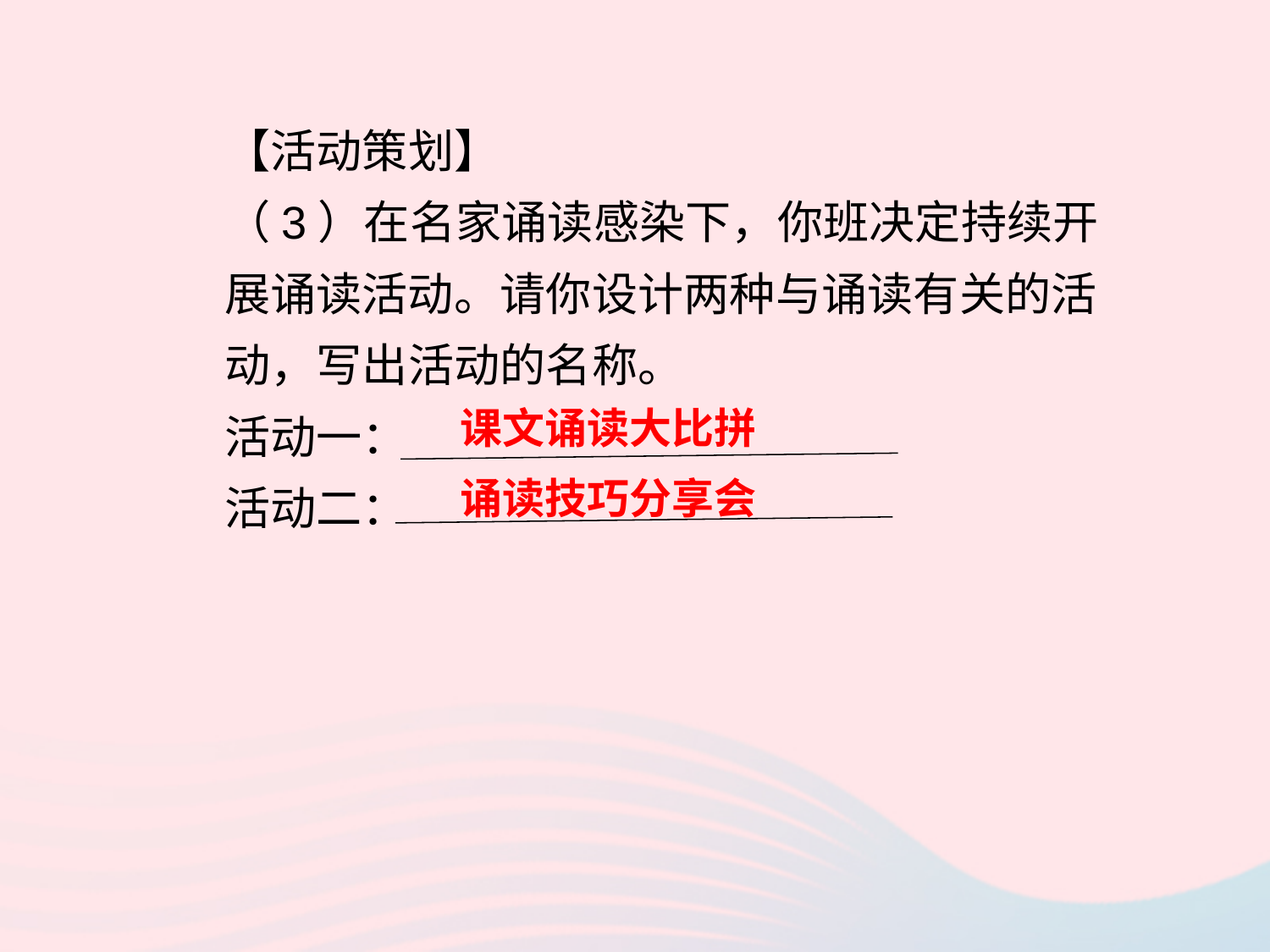

【活动策划】
（3）在名家诵读感染下，你班决定持续开展诵读活动。请你设计两种与诵读有关的活动，写出活动的名称。
活动一：
活动二：
课文诵读大比拼
诵读技巧分享会